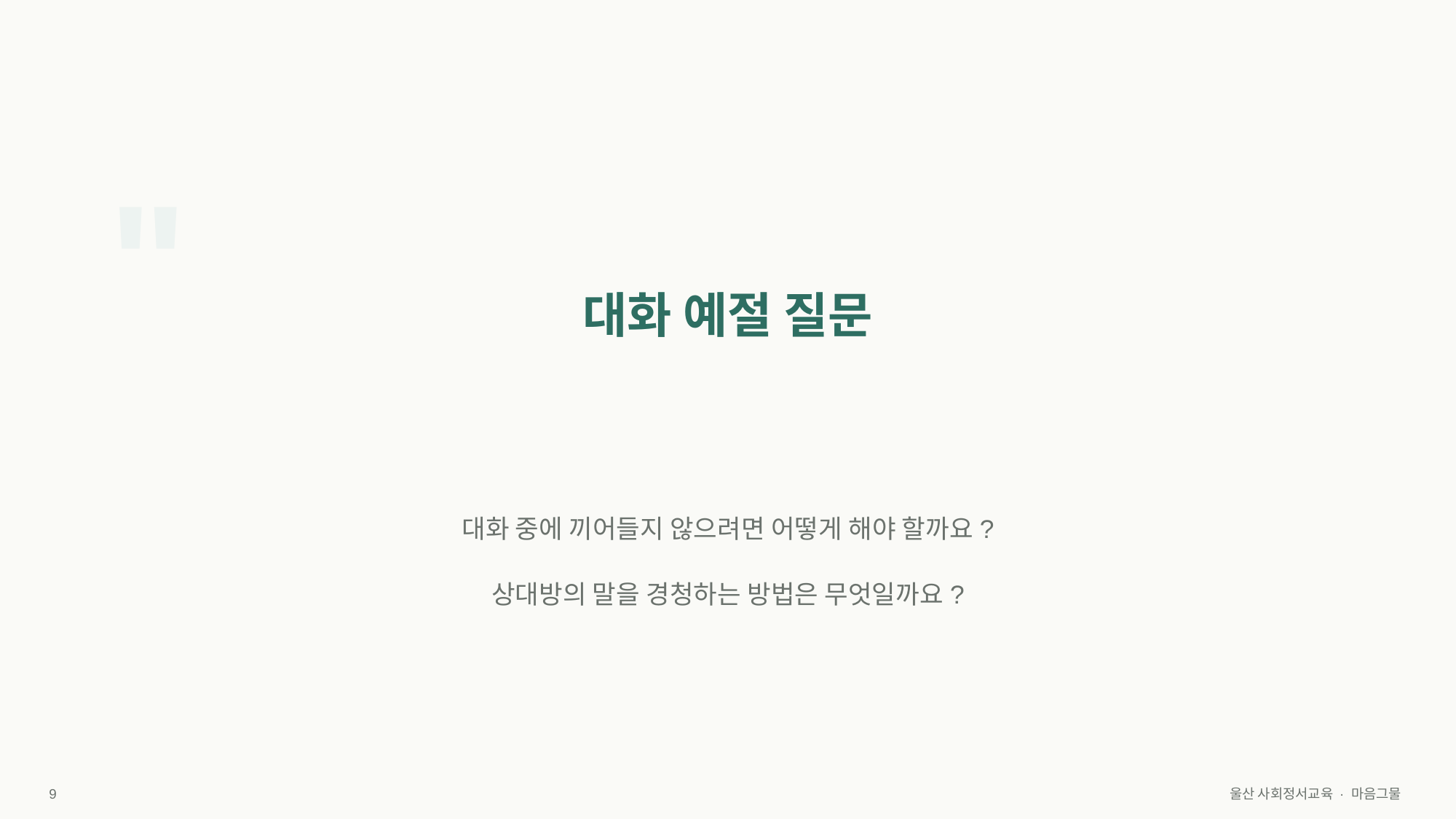

"
대화 예절 질문
대화 중에 끼어들지 않으려면 어떻게 해야 할까요?
상대방의 말을 경청하는 방법은 무엇일까요?
9
울산 사회정서교육 · 마음그물